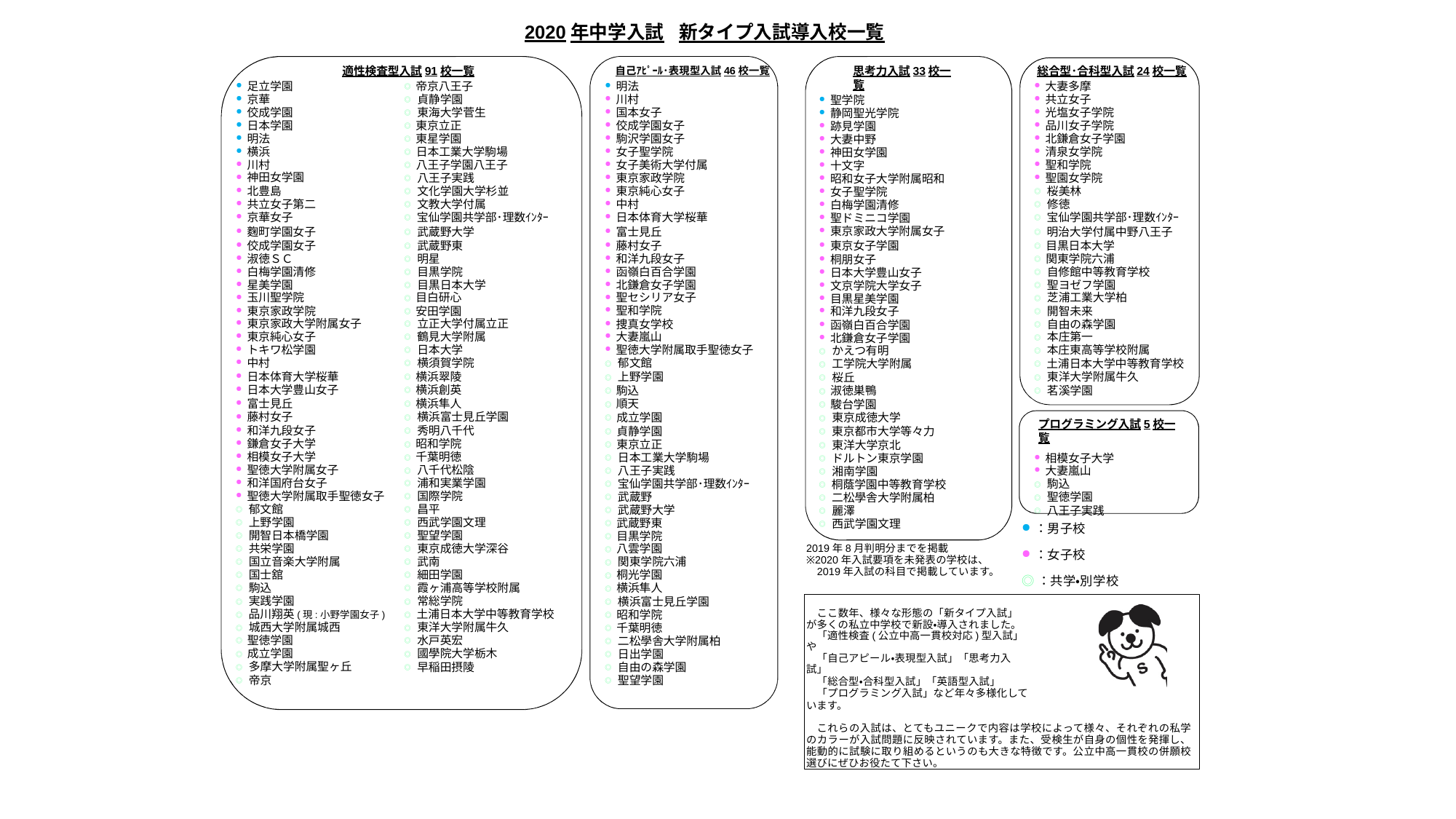

2020年中学入試	新タイプ入試導入校一覧

適性検査型⼊試91校⼀覧
◎ 帝京八王子
◎ 貞静学園
◎ 東海大学菅生
◎ 東京立正
◎ 東星学園
◎ 日本工業大学駒場
◎ 八王子学園八王子
◎ 八王子実践
◎ 文化学園大学杉並
◎ 文教大学付属
◎ 宝仙学園共学部･理数ｲﾝﾀｰ
◎ 武蔵野大学
◎ 武蔵野東
◎ 明星
◎ 目黒学院
◎ 目黒日本大学
◎ 目白研心
◎ 安田学園
思考⼒⼊試33校⼀覧
聖学院
静岡聖光学院
跡見学園
大妻中野
神田女学園
十文字
昭和女子大学附属昭和
女子聖学院
白梅学園清修
聖ドミニコ学園
東京家政大学附属女子
東京女子学園
桐朋女子
日本大学豊山女子
文京学院大学女子
目黒星美学園
和洋九段女子
函嶺白百合学園
北鎌倉女子学園
◎ かえつ有明
◎ 工学院大学附属
◎ 桜丘
◎ 淑徳巣鴨
◎ 駿台学園
◎ 東京成徳大学
◎ 東京都市大学等々力
◎ 東洋大学京北
◎ ドルトン東京学園
◎ 湘南学園
◎ 桐蔭学園中等教育学校
◎ 二松學舎大学附属柏
◎ 麗澤
◎ 西武学園文理
総合型･合科型⼊試24校⼀覧
大妻多摩
共立女子
光塩女子学院
品川女子学院
北鎌倉女子学園
清泉女学院
聖和学院
聖園女学院
◎ 桜美林
◎ 修徳
◎ 宝仙学園共学部･理数ｲﾝﾀｰ
◎ 明治大学付属中野八王子
◎ 目黒日本大学
◎ 関東学院六浦
◎ 自修館中等教育学校
◎ 聖ヨゼフ学園
◎ 芝浦工業大学柏
◎ 開智未来
◎ 自由の森学園
◎ 本庄第一
◎ 本庄東高等学校附属
◎ 土浦日本大学中等教育学校
◎ 東洋大学附属牛久
◎ 茗溪学園
⾃⼰ｱﾋﾟｰﾙ･表現型⼊試46校⼀覧
明法
川村
国本女子
佼成学園女子
駒沢学園女子
女子聖学院
女子美術大学付属
東京家政学院
東京純心女子
中村
日本体育大学桜華
富士見丘
藤村女子
和洋九段女子
函嶺白百合学園
北鎌倉女子学園
聖セシリア女子
聖和学院
捜真女学校
大妻嵐山
聖徳大学附属取手聖徳女子
◎ 郁文館
◎ 上野学園
◎ 駒込
◎ 順天
◎ 成立学園
◎ 貞静学園
◎ 東京立正
◎ 日本工業大学駒場
◎ 八王子実践
◎ 宝仙学園共学部･理数ｲﾝﾀｰ
◎ 武蔵野
◎ 武蔵野大学
◎ 武蔵野東
◎ 目黒学院
◎ 八雲学園
◎ 関東学院六浦
◎ 桐光学園
◎ 横浜隼人
◎ 横浜富士見丘学園
◎ 昭和学院
◎ 千葉明徳
◎ 二松學舎大学附属柏
◎ 日出学園
◎ 自由の森学園
◎ 聖望学園
足立学園
京華
佼成学園
日本学園
明法
横浜
川村
神田女学園
北豊島
共立女子第二
京華女子
麴町学園女子
佼成学園女子
淑徳ＳＣ
白梅学園清修
星美学園
玉川聖学院
東京家政学院
東京家政大学附属女子
東京純心女子
トキワ松学園
中村
日本体育大学桜華
日本大学豊山女子
富士見丘
藤村女子
和洋九段女子
鎌倉女子大学
相模女子大学
聖徳大学附属女子
和洋国府台女子
聖徳大学附属取手聖徳女子
◎ 郁文館
◎ 上野学園
◎ 開智日本橋学園
◎ 共栄学園
◎ 国立音楽大学附属
◎ 国士舘
◎ 駒込
◎ 実践学園
◎ 品川翔英(現:小野学園女子)
◎ 城西大学附属城西
◎ 聖徳学園
◎ 成立学園
◎ 多摩大学附属聖ヶ丘
◎ 帝京
◎ 立正大学付属立正
◎ 鶴見大学附属
◎ 日本大学
◎ 横須賀学院
◎ 横浜翠陵
◎ 横浜創英
◎ 横浜隼人
◎ 横浜富士見丘学園
◎ 秀明八千代
◎ 昭和学院
◎ 千葉明徳
◎ 八千代松陰
◎ 浦和実業学園
◎ 国際学院
◎ 昌平
◎ 西武学園文理
◎ 聖望学園
◎ 東京成徳大学深谷
◎ 武南
◎ 細田学園
◎ 霞ヶ浦高等学校附属
◎ 常総学院
◎ 土浦日本大学中等教育学校
◎ 東洋大学附属牛久
◎ 水戸英宏
◎ 國學院大学栃木
◎ 早稲田摂陵
プログラミング⼊試5校⼀覧
相模女子大学
大妻嵐山
◎ 駒込
◎ 聖徳学園
◎ 八王子実践

：男⼦校
：⼥⼦校
◎：共学・別学校
2019年8月判明分までを掲載
※2020年入試要項を未発表の学校は、 2019年入試の科目で掲載しています。

ここ数年、様々な形態の「新タイプ入試」 が多くの私立中学校で新設・導入されました。
「適性検査(公立中高一貫校対応)型入試」や
「自己アピール・表現型入試」「思考力入試」
「総合型・合科型入試」「英語型入試」
「プログラミング入試」など年々多様化しています。

これらの入試は、とてもユニークで内容は学校によって様々、それぞれの私学 のカラーが入試問題に反映されています。また、受検生が自身の個性を発揮し、 能動的に試験に取り組めるというのも大きな特徴です。公立中高一貫校の併願校 選びにぜひお役たて下さい。